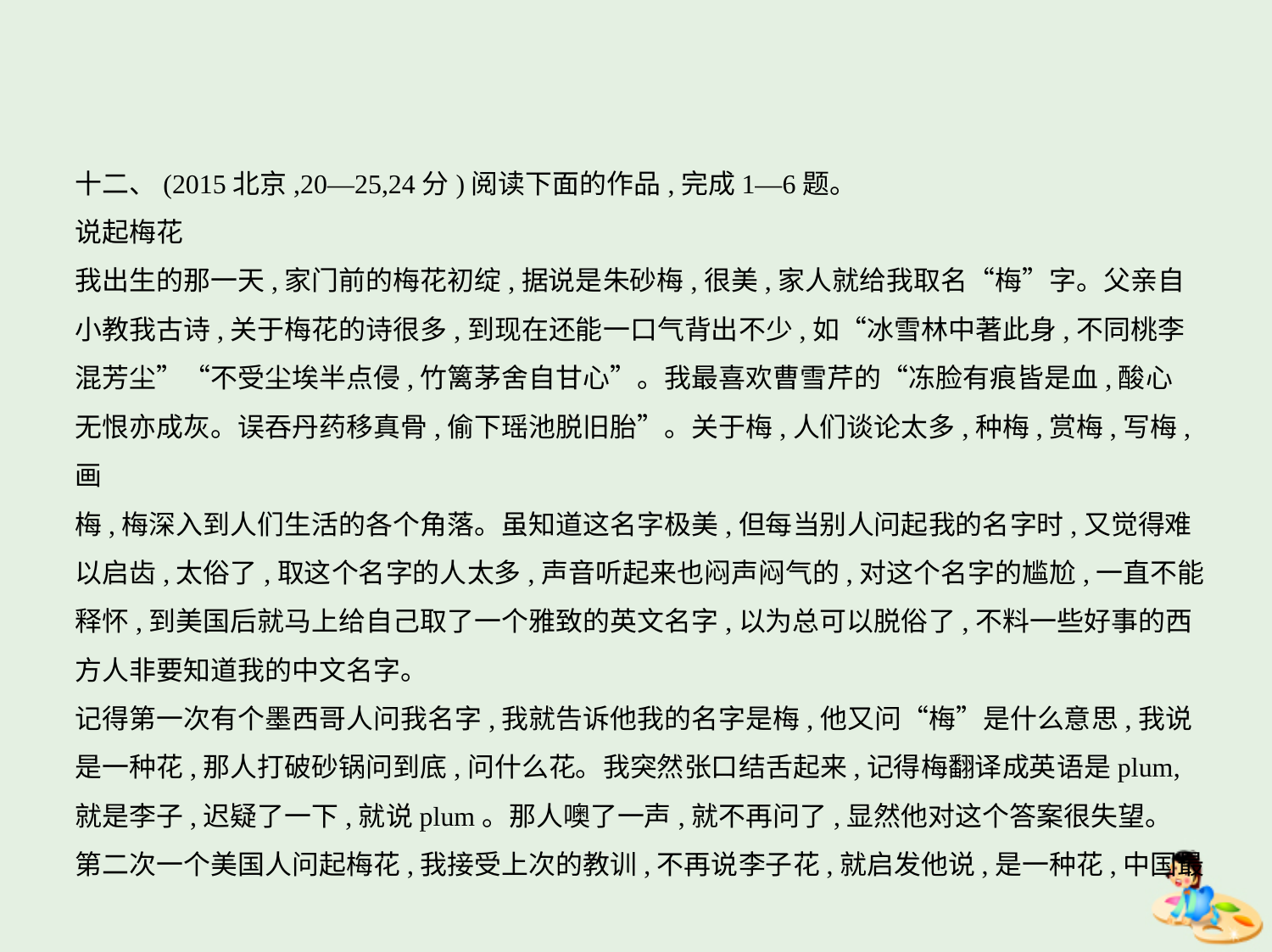

十二、(2015北京,20—25,24分)阅读下面的作品,完成1—6题。
说起梅花
我出生的那一天,家门前的梅花初绽,据说是朱砂梅,很美,家人就给我取名“梅”字。父亲自
小教我古诗,关于梅花的诗很多,到现在还能一口气背出不少,如“冰雪林中著此身,不同桃李
混芳尘”“不受尘埃半点侵,竹篱茅舍自甘心”。我最喜欢曹雪芹的“冻脸有痕皆是血,酸心
无恨亦成灰。误吞丹药移真骨,偷下瑶池脱旧胎”。关于梅,人们谈论太多,种梅,赏梅,写梅,画
梅,梅深入到人们生活的各个角落。虽知道这名字极美,但每当别人问起我的名字时,又觉得难
以启齿,太俗了,取这个名字的人太多,声音听起来也闷声闷气的,对这个名字的尴尬,一直不能
释怀,到美国后就马上给自己取了一个雅致的英文名字,以为总可以脱俗了,不料一些好事的西
方人非要知道我的中文名字。
记得第一次有个墨西哥人问我名字,我就告诉他我的名字是梅,他又问“梅”是什么意思,我说
是一种花,那人打破砂锅问到底,问什么花。我突然张口结舌起来,记得梅翻译成英语是plum,
就是李子,迟疑了一下,就说plum。那人噢了一声,就不再问了,显然他对这个答案很失望。
第二次一个美国人问起梅花,我接受上次的教训,不再说李子花,就启发他说,是一种花,中国最